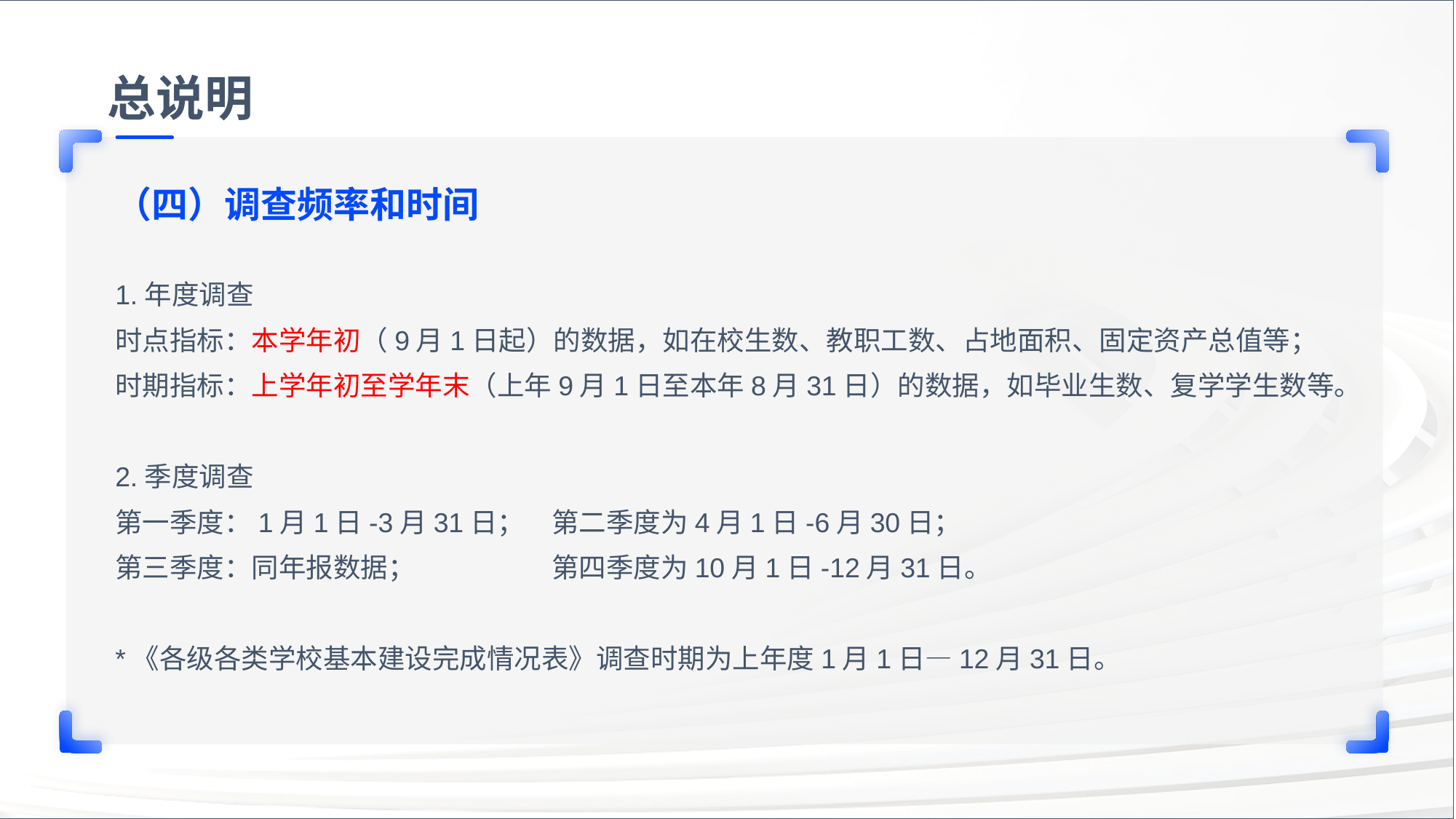

总说明
（四）调查频率和时间

1.年度调查
时点指标：本学年初（9月1日起）的数据，如在校生数、教职工数、占地面积、固定资产总值等；
时期指标：上学年初至学年末（上年9月1日至本年8月31日）的数据，如毕业生数、复学学生数等。

2.季度调查
第一季度：1月1日-3月31日；	第二季度为4月1日-6月30日；
第三季度：同年报数据；		第四季度为10月1日-12月31日。

*《各级各类学校基本建设完成情况表》调查时期为上年度1月1日—12月31日。